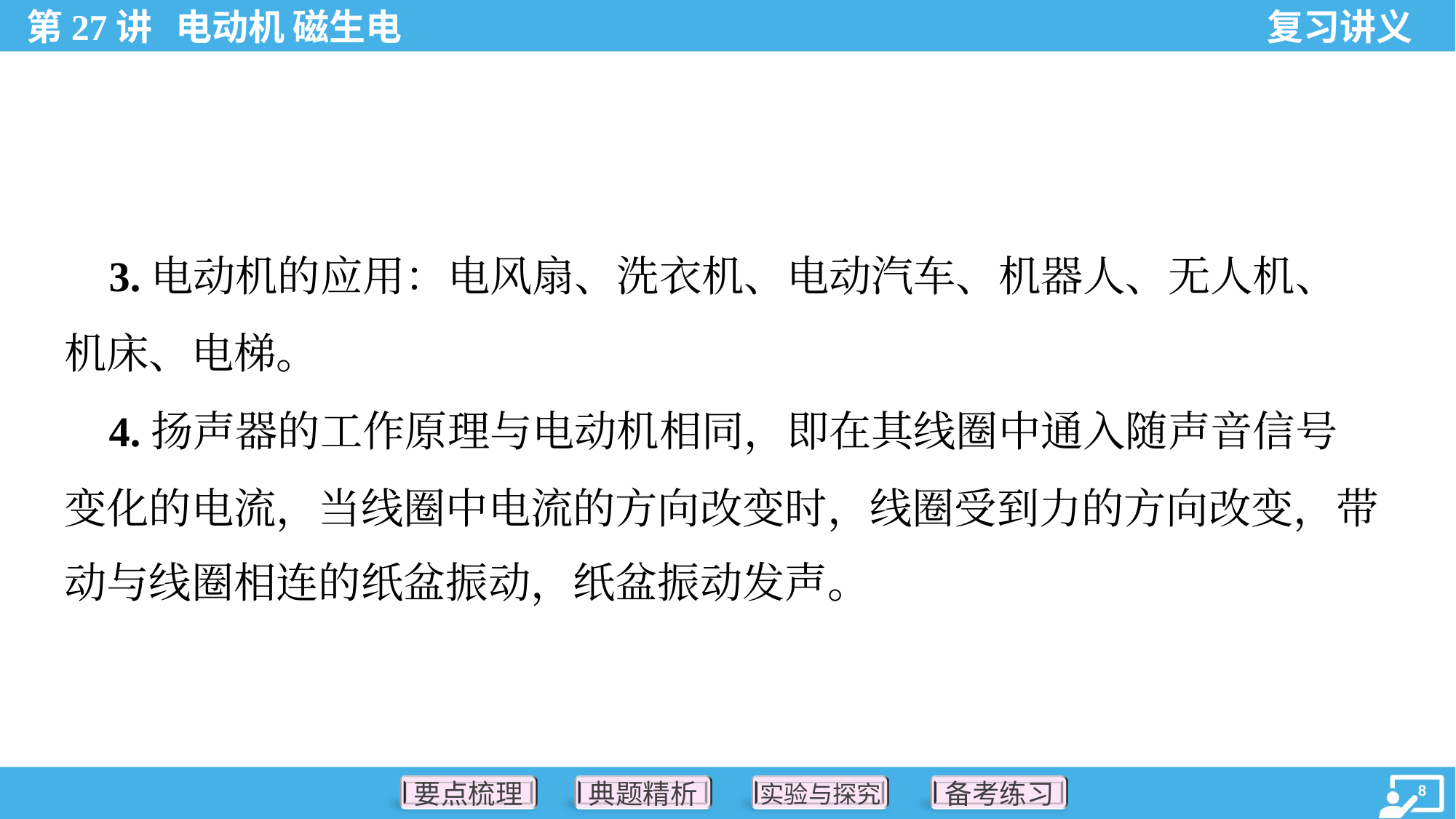

3.电动机的应用：电风扇、洗衣机、电动汽车、机器人、无人机、
机床、电梯。
    4.扬声器的工作原理与电动机相同，即在其线圈中通入随声音信号
变化的电流，当线圈中电流的方向改变时，线圈受到力的方向改变，带
动与线圈相连的纸盆振动，纸盆振动发声。